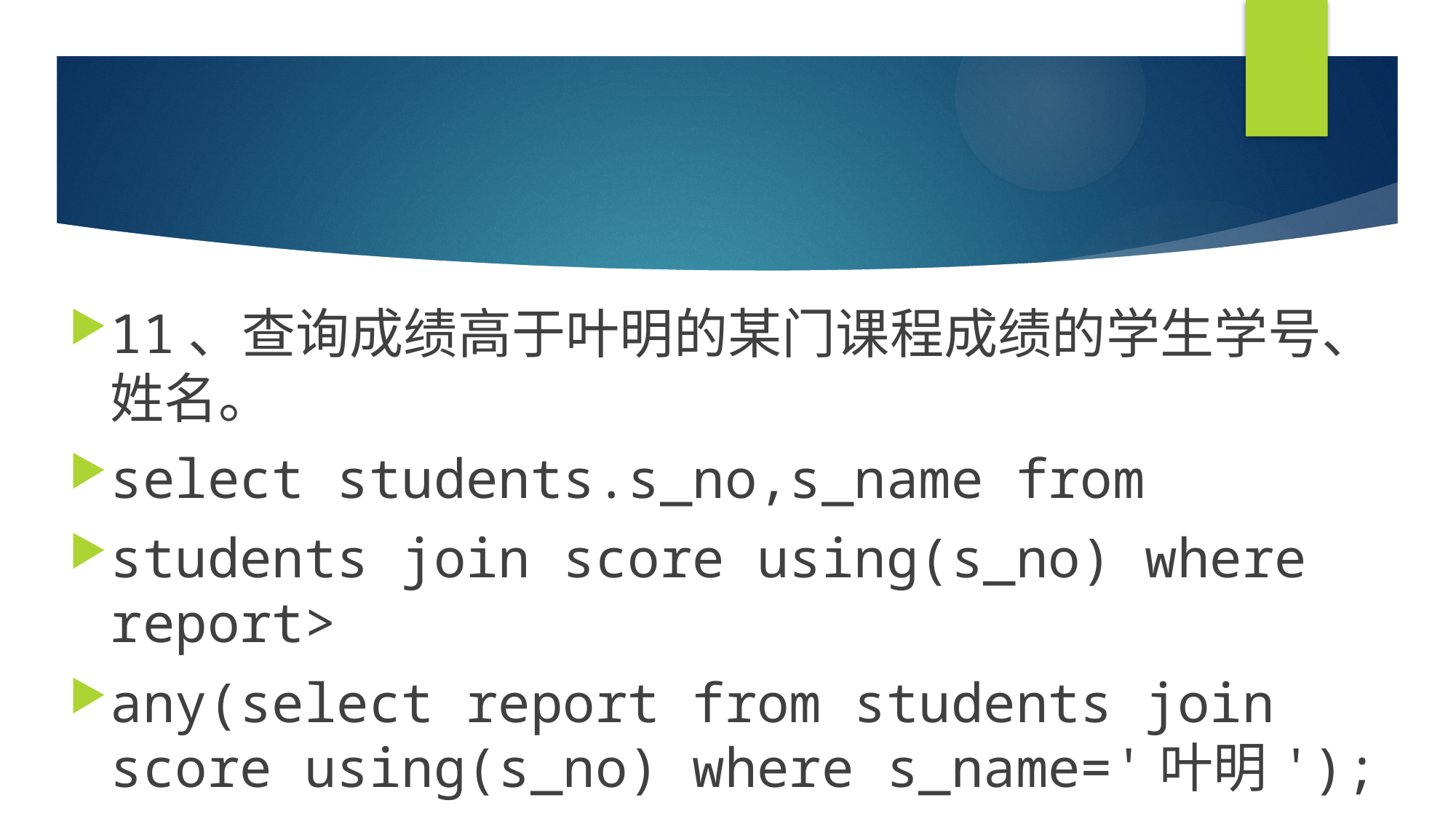

#
11、查询成绩高于叶明的某门课程成绩的学生学号、姓名。
select students.s_no,s_name from
students join score using(s_no) where report>
any(select report from students join score using(s_no) where s_name='叶明');